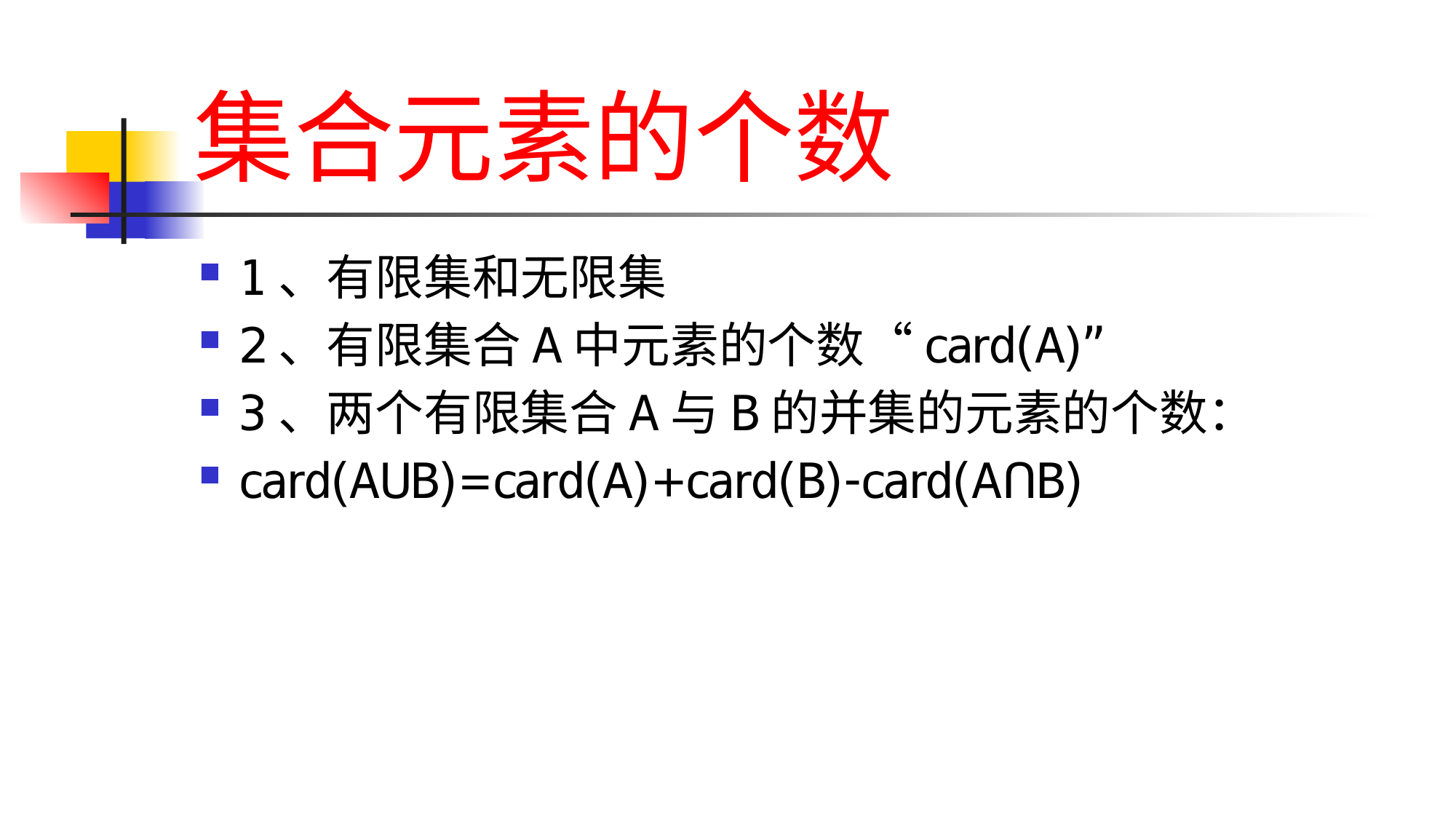

# 集合元素的个数
1、有限集和无限集
2、有限集合A中元素的个数“card(A)”
3、两个有限集合A与B的并集的元素的个数：
card(AUB)=card(A)+card(B)-card(AՈB)